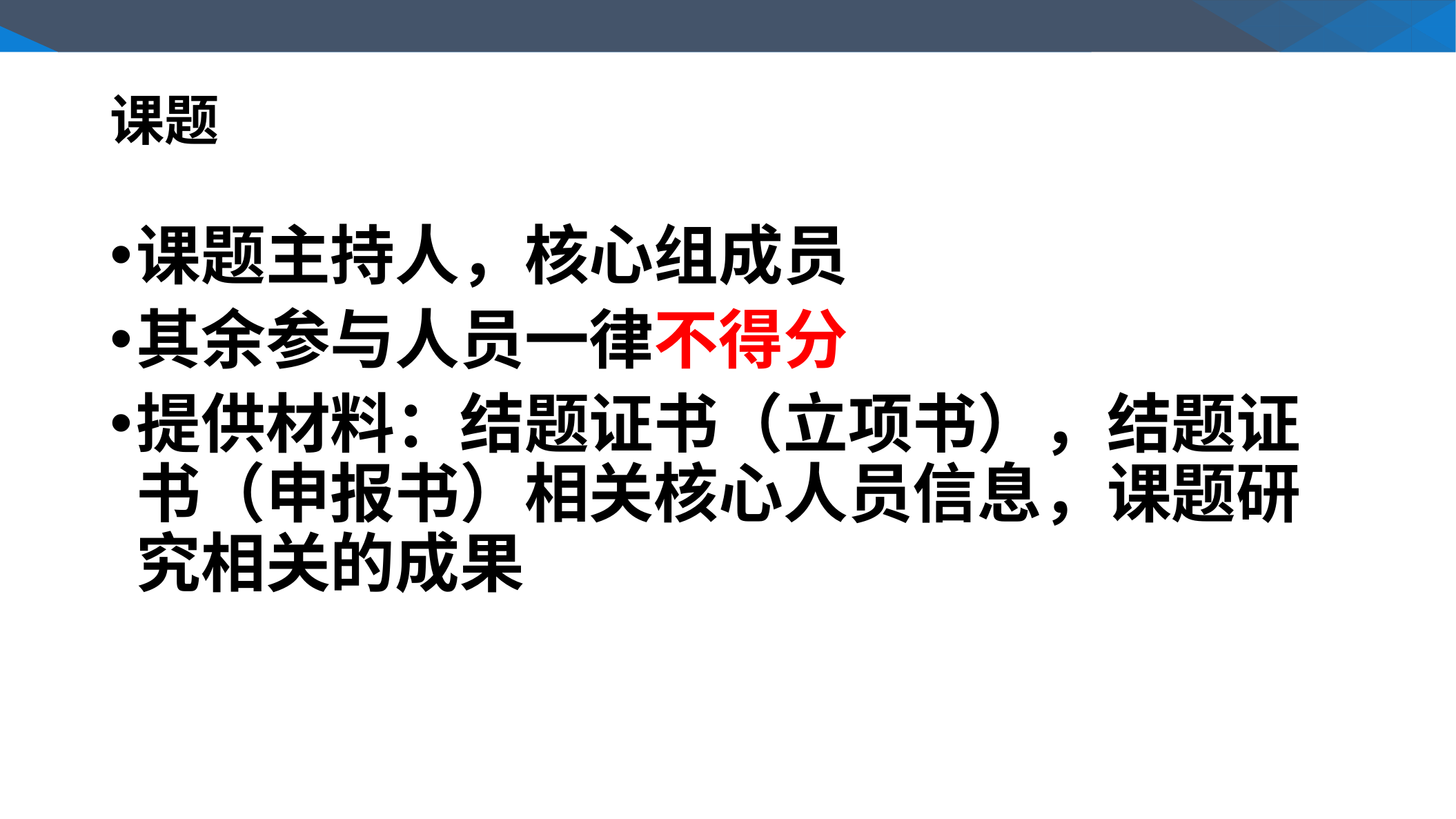

# 课题
课题主持人，核心组成员
其余参与人员一律不得分
提供材料：结题证书（立项书），结题证书（申报书）相关核心人员信息，课题研究相关的成果